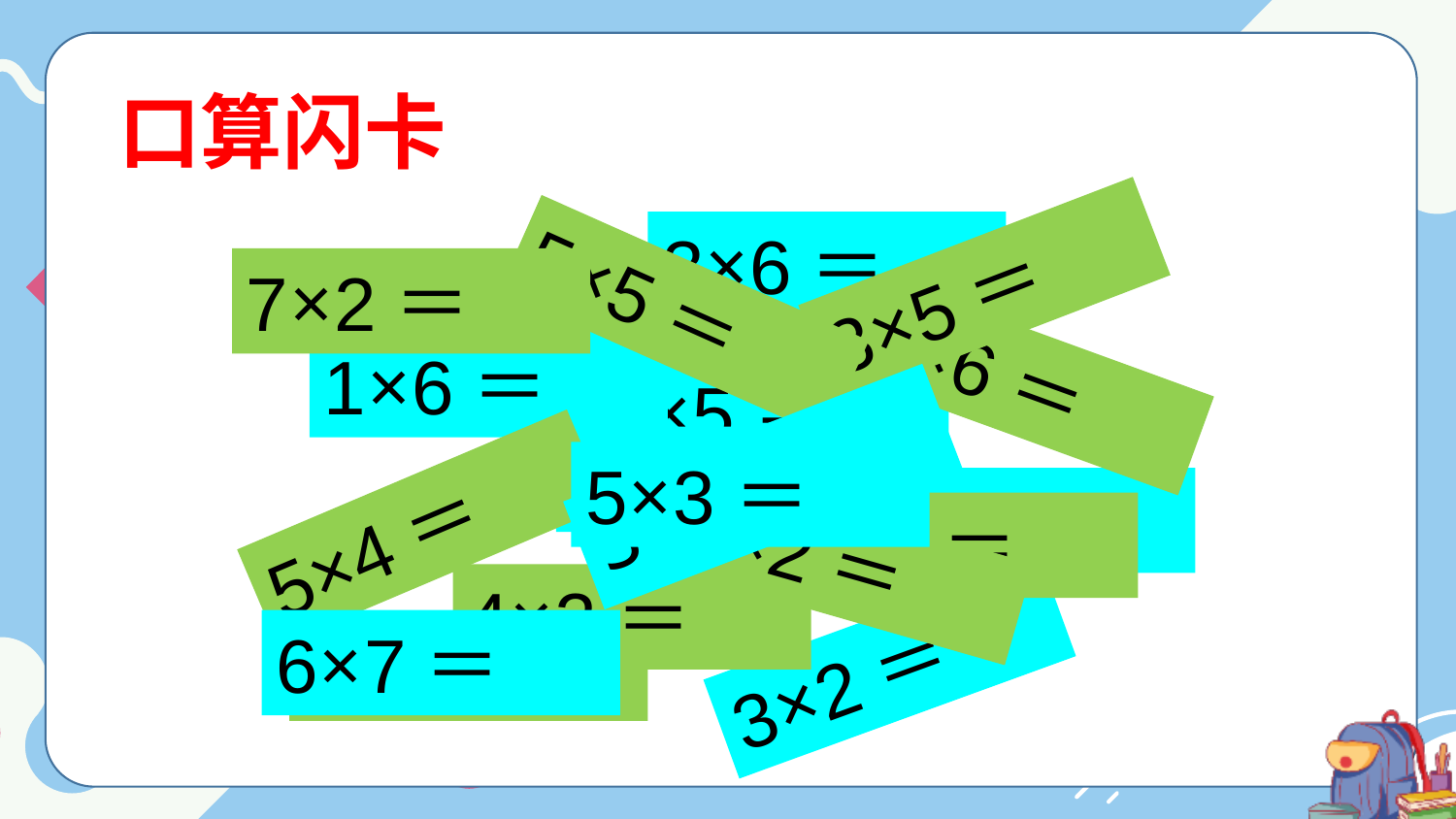

口算闪卡
3×6＝
3×5＝
7×2＝
5×5＝
1×6＝
1×6＝
5×5＝
5×3＝
3×7＝
5×3＝
4×3＝
5×4＝
6×6＝
6×2＝
4×2＝
6×7＝
3×2＝
5×2＝